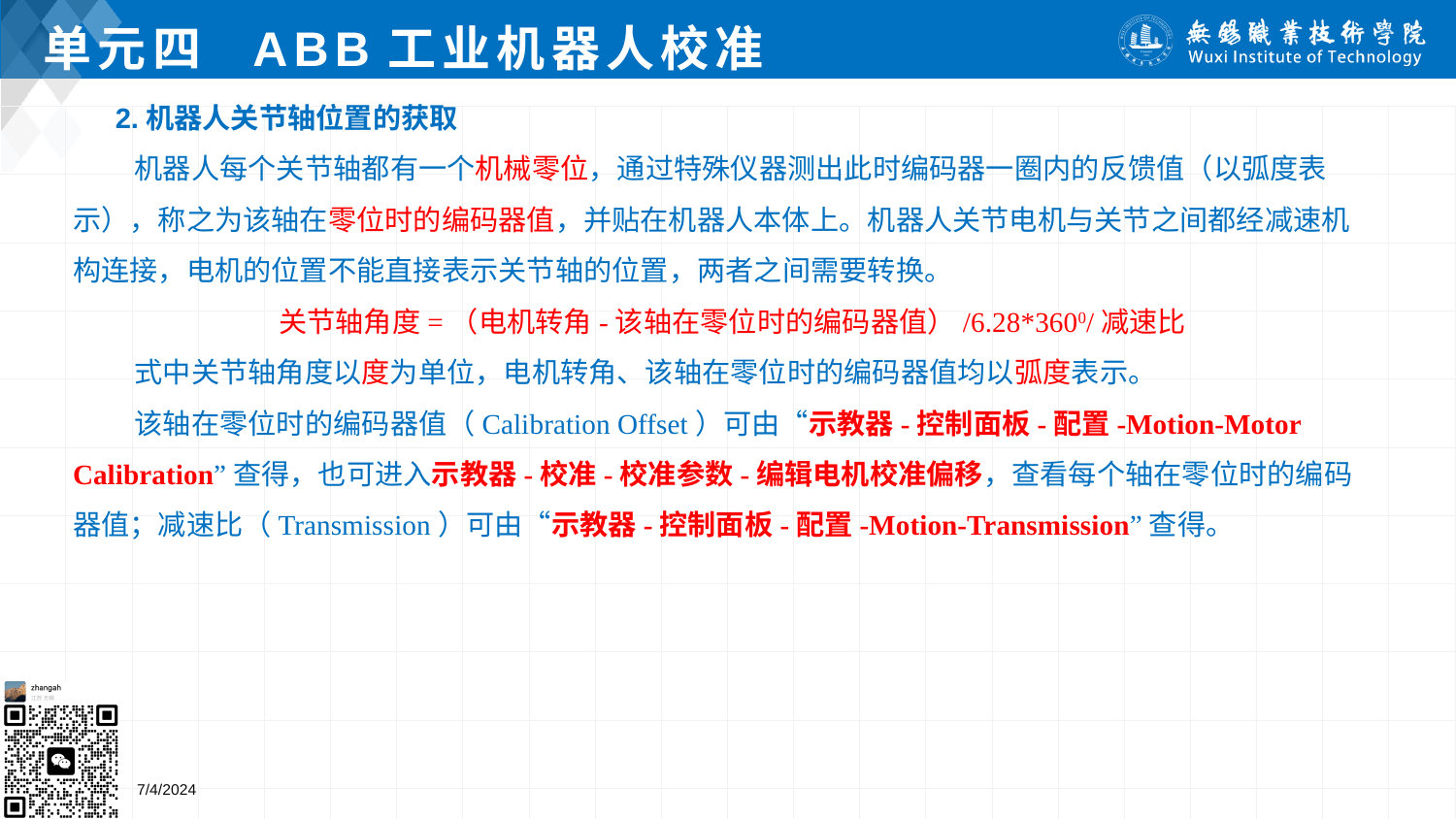

# 单元四  ABB工业机器人校准
2.机器人关节轴位置的获取
  机器人每个关节轴都有一个机械零位，通过特殊仪器测出此时编码器一圈内的反馈值（以弧度表示），称之为该轴在零位时的编码器值，并贴在机器人本体上。机器人关节电机与关节之间都经减速机构连接，电机的位置不能直接表示关节轴的位置，两者之间需要转换。
关节轴角度=（电机转角-该轴在零位时的编码器值）/6.28*3600/减速比
  式中关节轴角度以度为单位，电机转角、该轴在零位时的编码器值均以弧度表示。
  该轴在零位时的编码器值（Calibration Offset）可由“示教器-控制面板-配置-Motion-Motor Calibration”查得，也可进入示教器-校准-校准参数-编辑电机校准偏移，查看每个轴在零位时的编码器值；减速比（Transmission）可由“示教器-控制面板-配置-Motion-Transmission”查得。

7/4/2024